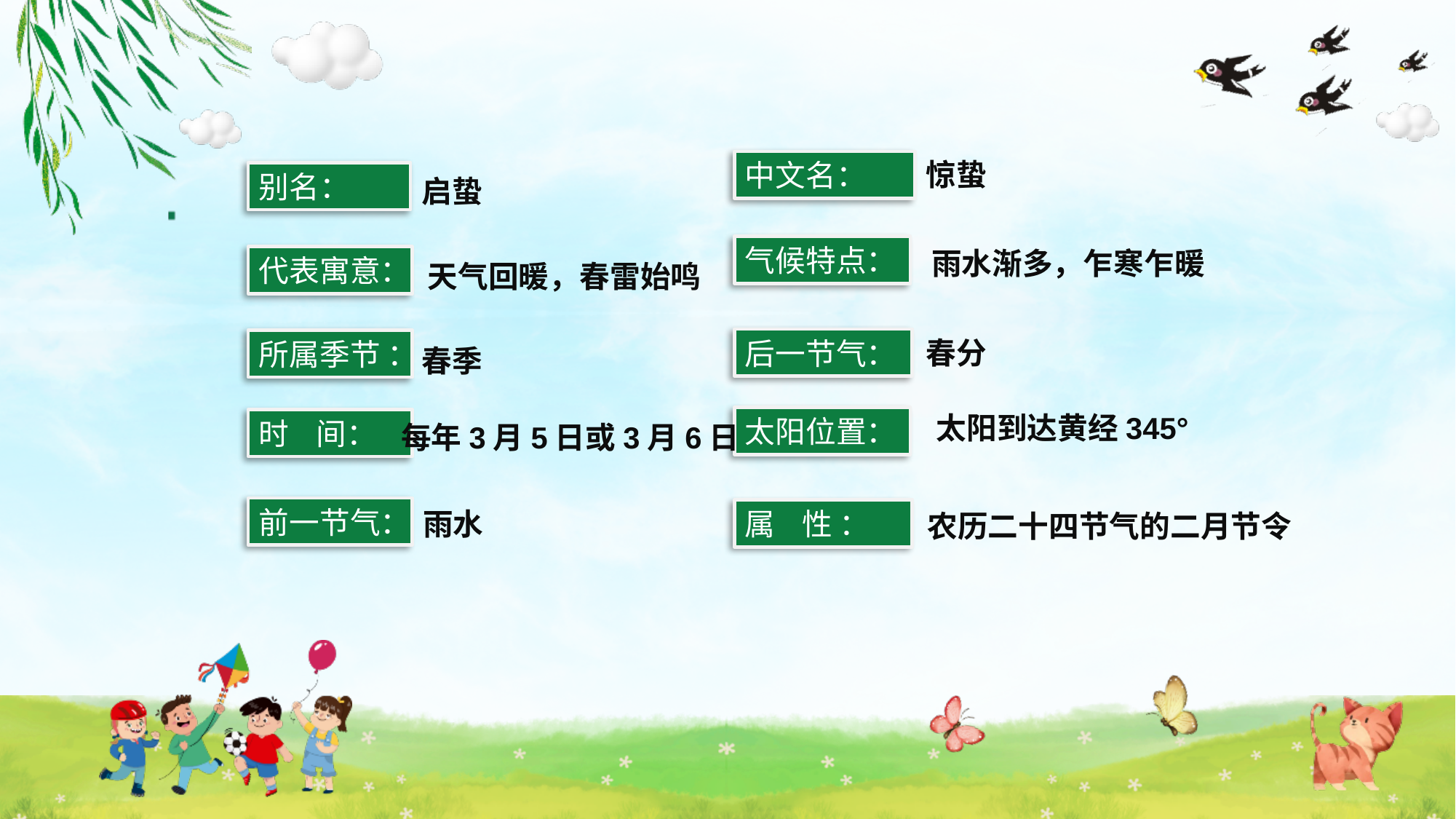

惊蛰
中文名：
别名：
启蛰
气候特点：
雨水渐多，乍寒乍暖
代表寓意：
天气回暖，春雷始鸣
春分
后一节气：
所属季节 ：
春季
太阳到达黄经345°
太阳位置：
时    间：
每年3月5日或3月6日
前一节气：
雨水
属    性 ：
农历二十四节气的二月节令